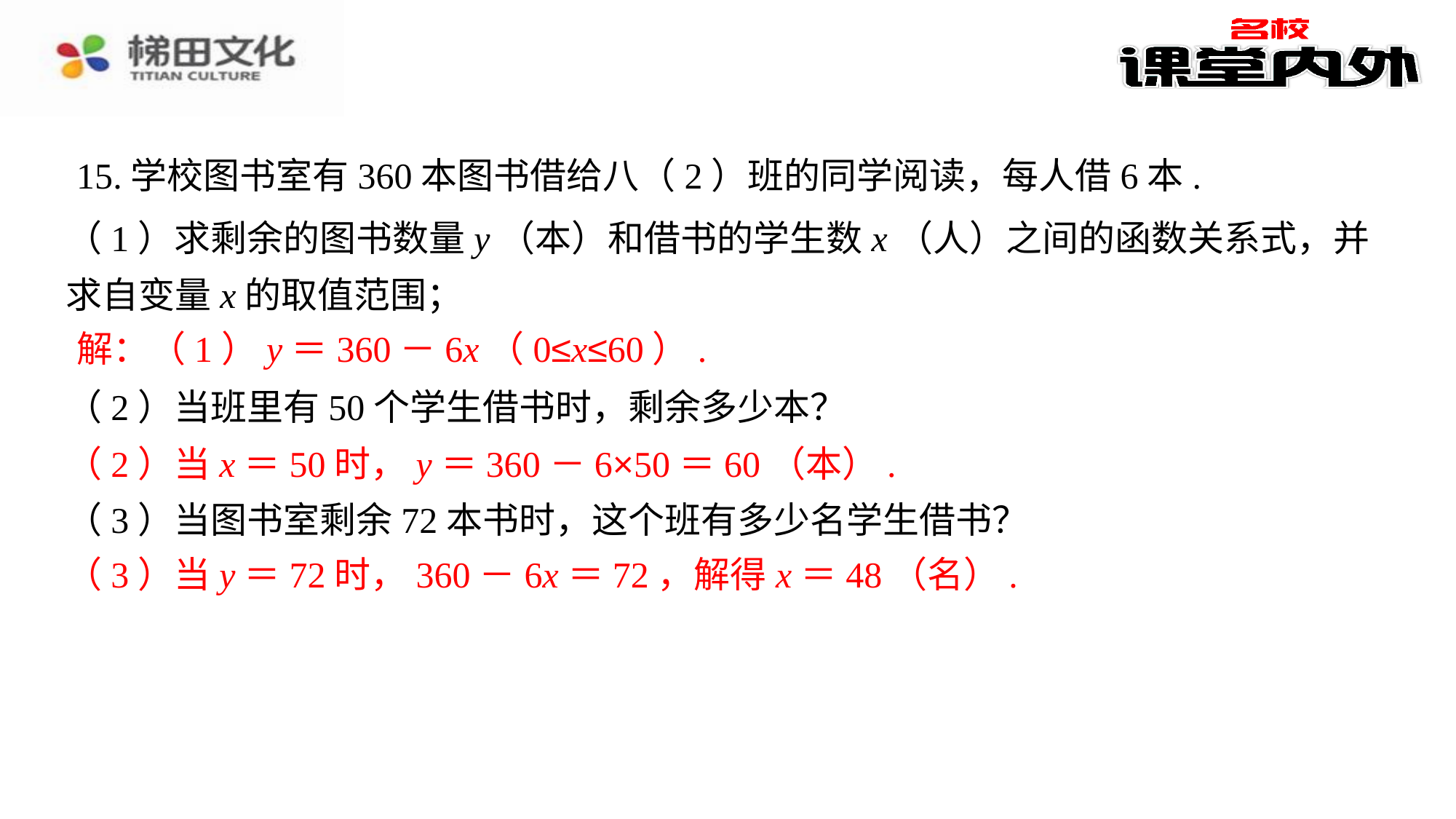

15.学校图书室有360本图书借给八（2）班的同学阅读，每人借6本.
（1）求剩余的图书数量y（本）和借书的学生数x（人）之间的函数关系式，并求自变量x的取值范围；

（2）当班里有50个学生借书时，剩余多少本？

（3）当图书室剩余72本书时，这个班有多少名学生借书？
解：（1）y＝360－6x（0≤x≤60）.⁠
（2）当x＝50时，y＝360－6×50＝60（本）.⁠
（3）当y＝72时，360－6x＝72，解得x＝48（名）.⁠
解：（1）y＝360－6x（0≤x≤60）.
（2）当x＝50时，y＝360－6×50＝60（本）.
（3）当y＝72时，360－6x＝72，解得x＝48（名）.